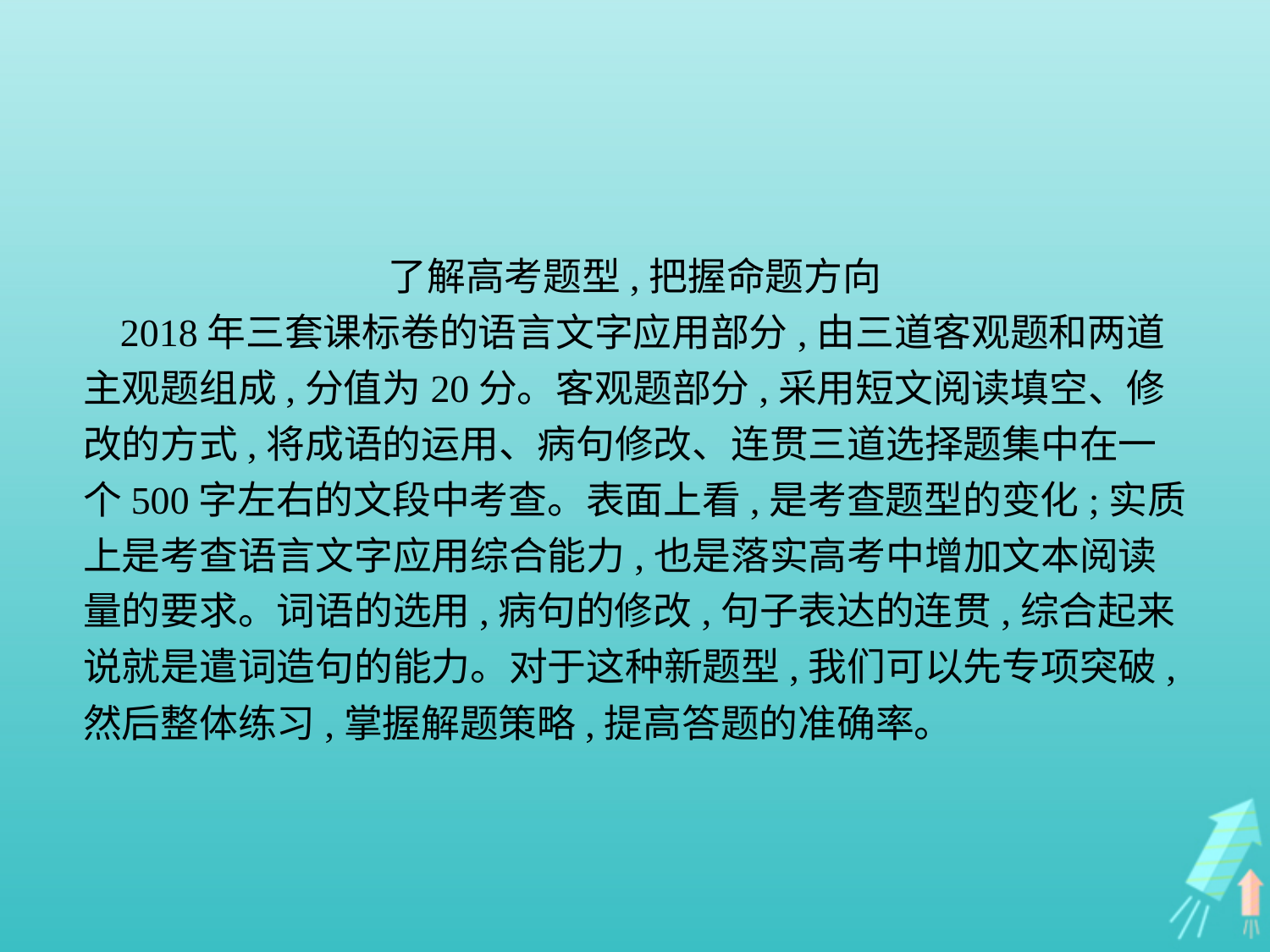

了解高考题型,把握命题方向
2018年三套课标卷的语言文字应用部分,由三道客观题和两道主观题组成,分值为20分。客观题部分,采用短文阅读填空、修改的方式,将成语的运用、病句修改、连贯三道选择题集中在一个500字左右的文段中考查。表面上看,是考查题型的变化;实质上是考查语言文字应用综合能力,也是落实高考中增加文本阅读量的要求。词语的选用,病句的修改,句子表达的连贯,综合起来说就是遣词造句的能力。对于这种新题型,我们可以先专项突破,然后整体练习,掌握解题策略,提高答题的准确率。